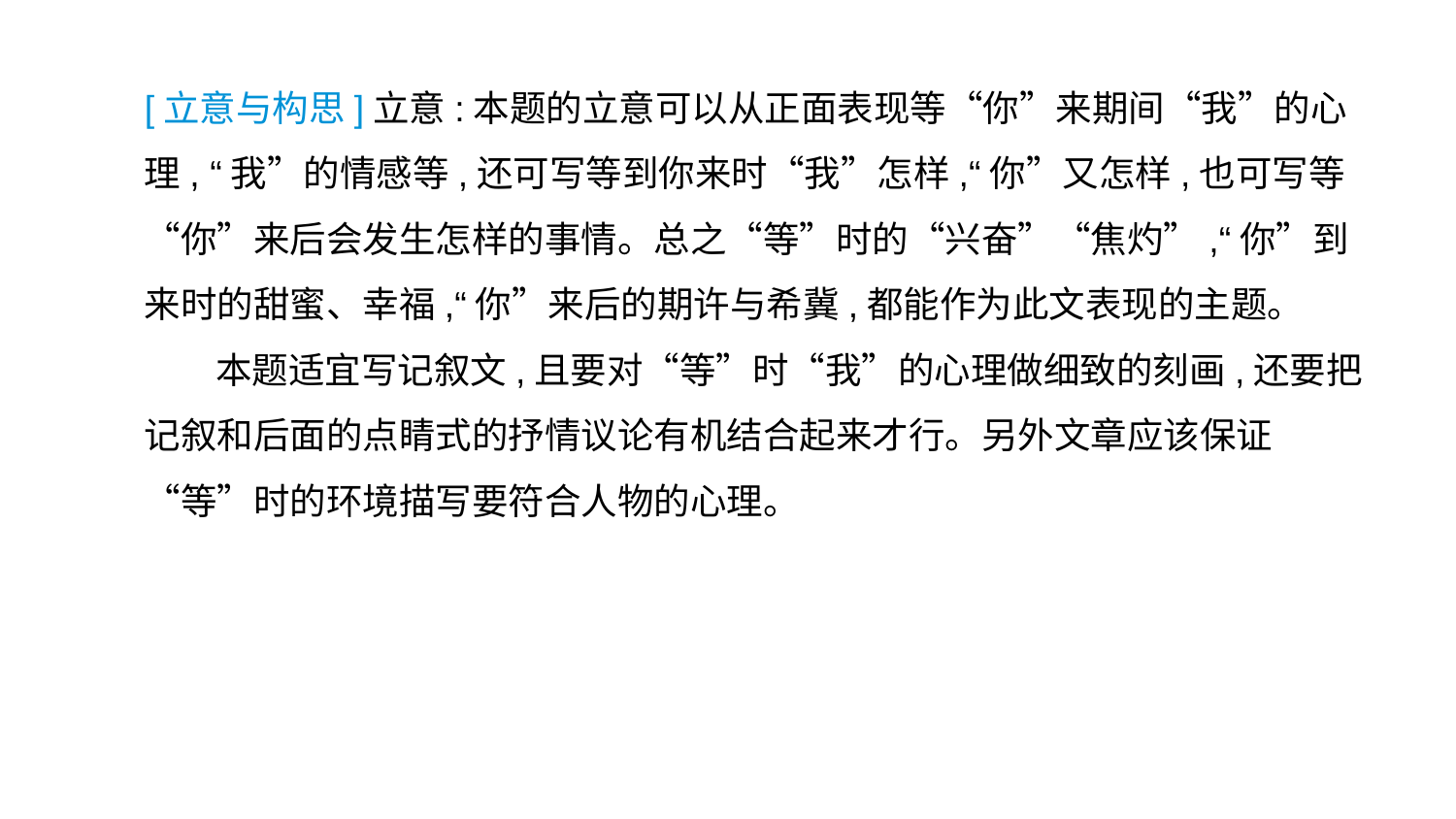

[立意与构思]立意:本题的立意可以从正面表现等“你”来期间“我”的心理, “我”的情感等,还可写等到你来时“我”怎样,“你”又怎样,也可写等“你”来后会发生怎样的事情。总之“等”时的“兴奋”“焦灼”,“你”到来时的甜蜜、幸福,“你”来后的期许与希冀,都能作为此文表现的主题。
本题适宜写记叙文,且要对“等”时“我”的心理做细致的刻画,还要把记叙和后面的点睛式的抒情议论有机结合起来才行。另外文章应该保证“等”时的环境描写要符合人物的心理。